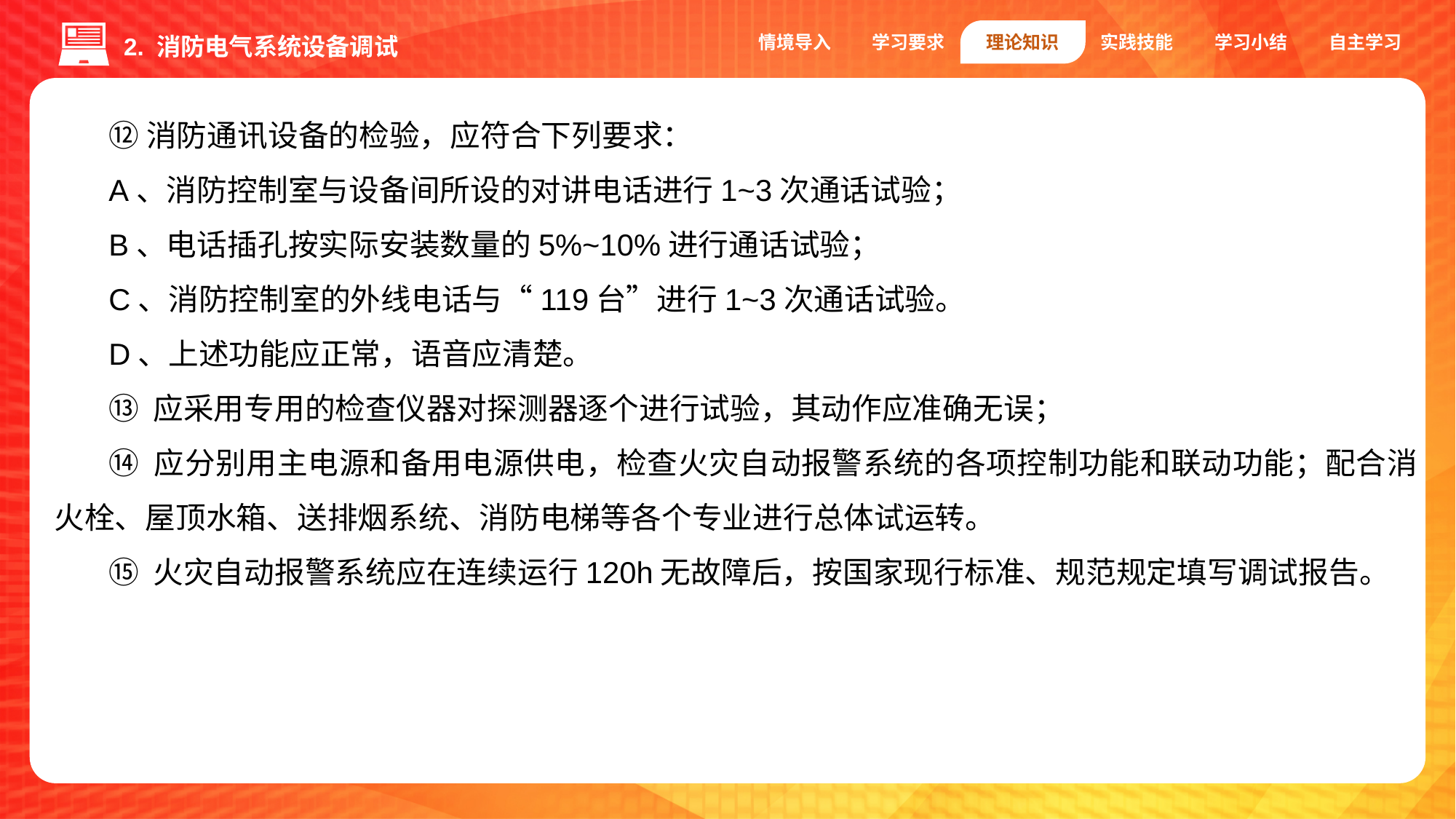

情境导入
学习要求
理论知识
实践技能
学习小结
自主学习

2. 消防电气系统设备调试
⑫消防通讯设备的检验，应符合下列要求：
A、消防控制室与设备间所设的对讲电话进行1~3次通话试验；
B、电话插孔按实际安装数量的5%~10%进行通话试验；
C、消防控制室的外线电话与“119台”进行1~3次通话试验。
D、上述功能应正常，语音应清楚。
⑬ 应采用专用的检查仪器对探测器逐个进行试验，其动作应准确无误；
⑭ 应分别用主电源和备用电源供电，检查火灾自动报警系统的各项控制功能和联动功能；配合消火栓、屋顶水箱、送排烟系统、消防电梯等各个专业进行总体试运转。
⑮ 火灾自动报警系统应在连续运行120h无故障后，按国家现行标准、规范规定填写调试报告。